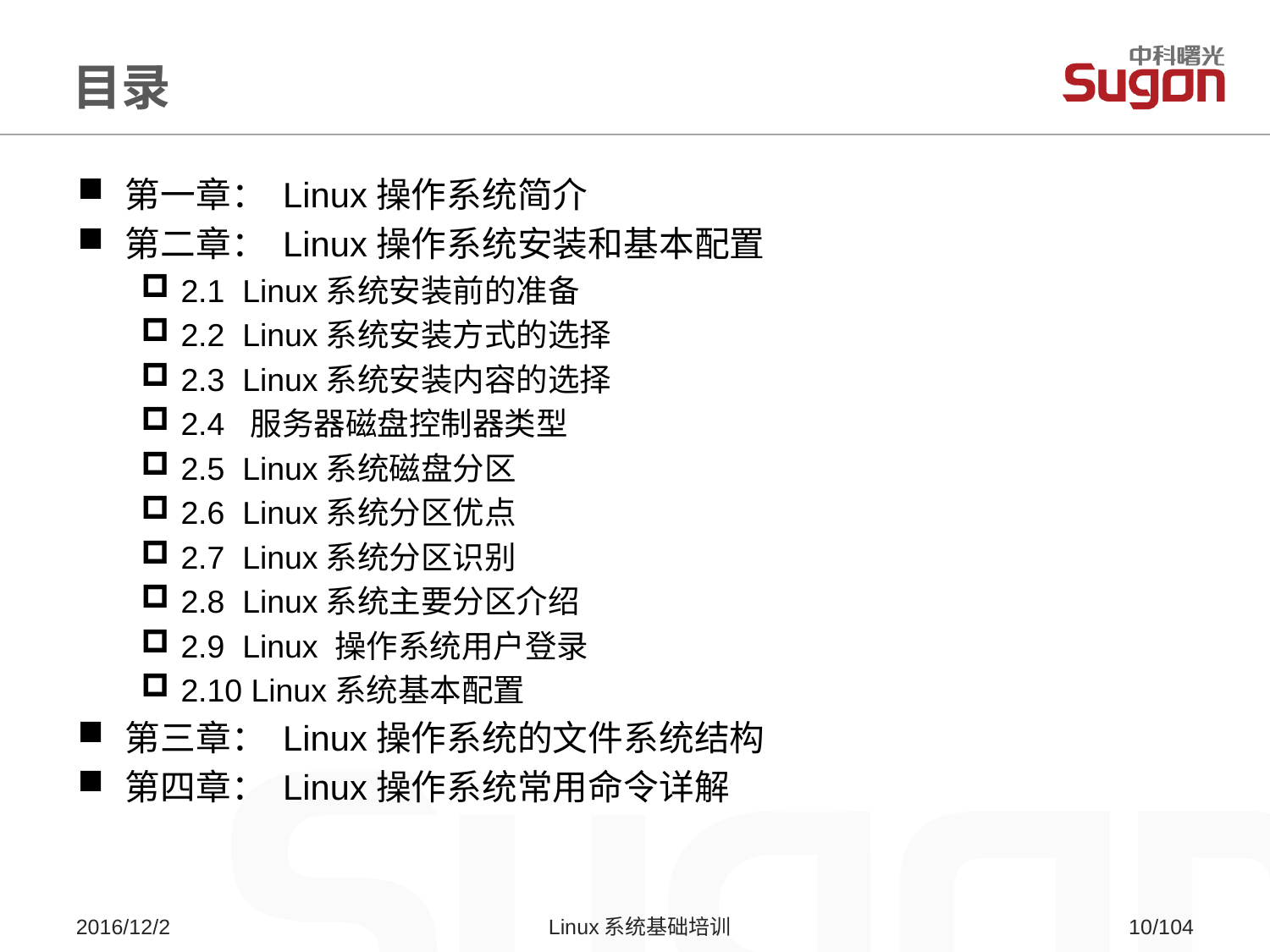

目录
第一章： Linux操作系统简介
第二章： Linux操作系统安装和基本配置
2.1  Linux系统安装前的准备
2.2  Linux系统安装方式的选择
2.3  Linux系统安装内容的选择
2.4  服务器磁盘控制器类型
2.5  Linux系统磁盘分区
2.6  Linux系统分区优点
2.7  Linux系统分区识别
2.8  Linux系统主要分区介绍
2.9  Linux 操作系统用户登录
2.10 Linux系统基本配置
第三章： Linux操作系统的文件系统结构
第四章： Linux操作系统常用命令详解